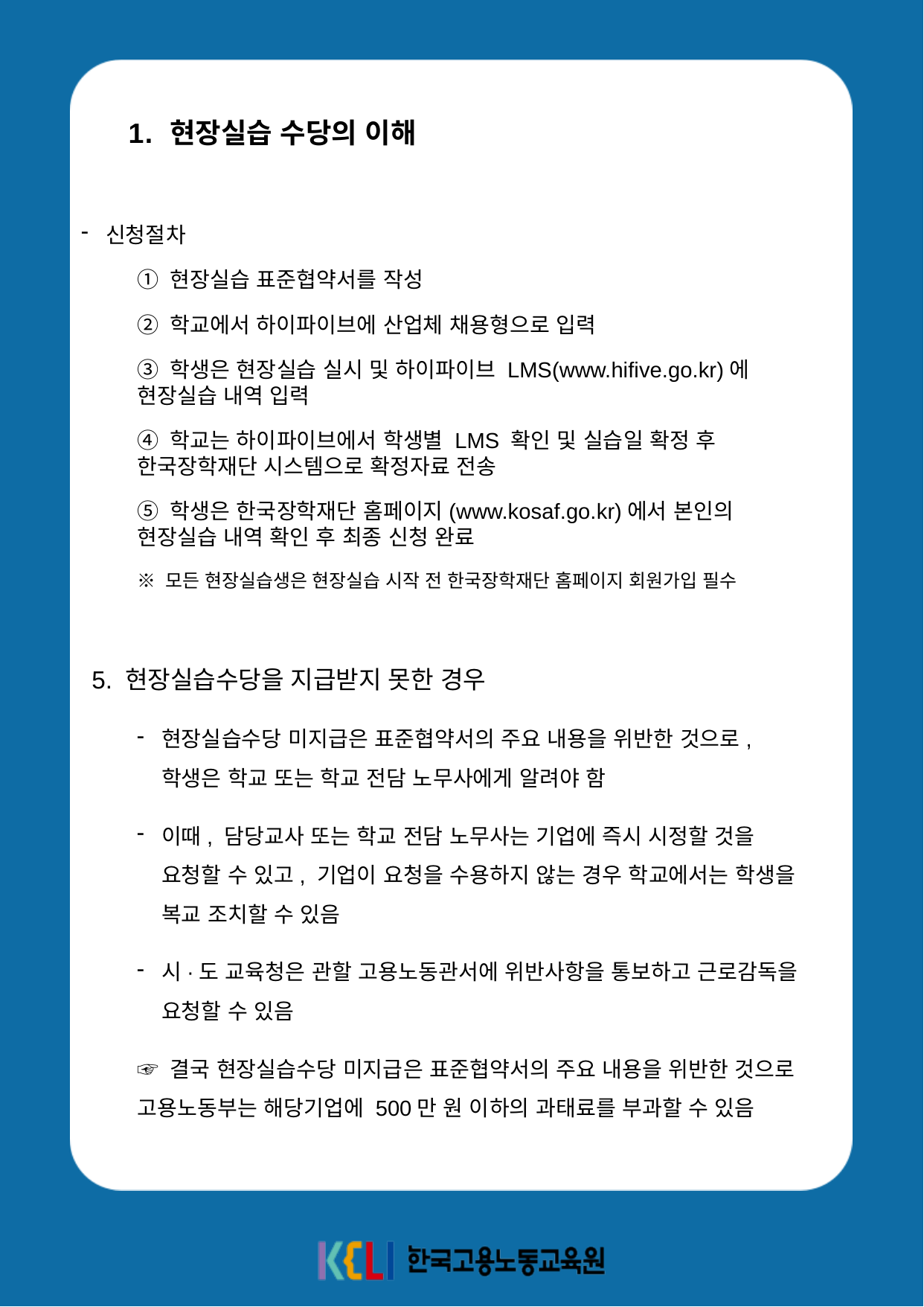

현장실습 수당의 이해
신청절차
① 현장실습 표준협약서를 작성
② 학교에서 하이파이브에 산업체 채용형으로 입력
③ 학생은 현장실습 실시 및 하이파이브 LMS(www.hifive.go.kr)에 현장실습 내역 입력
④ 학교는 하이파이브에서 학생별 LMS 확인 및 실습일 확정 후 한국장학재단 시스템으로 확정자료 전송
⑤ 학생은 한국장학재단 홈페이지(www.kosaf.go.kr)에서 본인의 현장실습 내역 확인 후 최종 신청 완료
※ 모든 현장실습생은 현장실습 시작 전 한국장학재단 홈페이지 회원가입 필수

5. 현장실습수당을 지급받지 못한 경우
현장실습수당 미지급은 표준협약서의 주요 내용을 위반한 것으로, 학생은 학교 또는 학교 전담 노무사에게 알려야 함
이때, 담당교사 또는 학교 전담 노무사는 기업에 즉시 시정할 것을 요청할 수 있고, 기업이 요청을 수용하지 않는 경우 학교에서는 학생을 복교 조치할 수 있음
시·도 교육청은 관할 고용노동관서에 위반사항을 통보하고 근로감독을 요청할 수 있음
☞ 결국 현장실습수당 미지급은 표준협약서의 주요 내용을 위반한 것으로  고용노동부는 해당기업에 500만 원 이하의 과태료를 부과할 수 있음